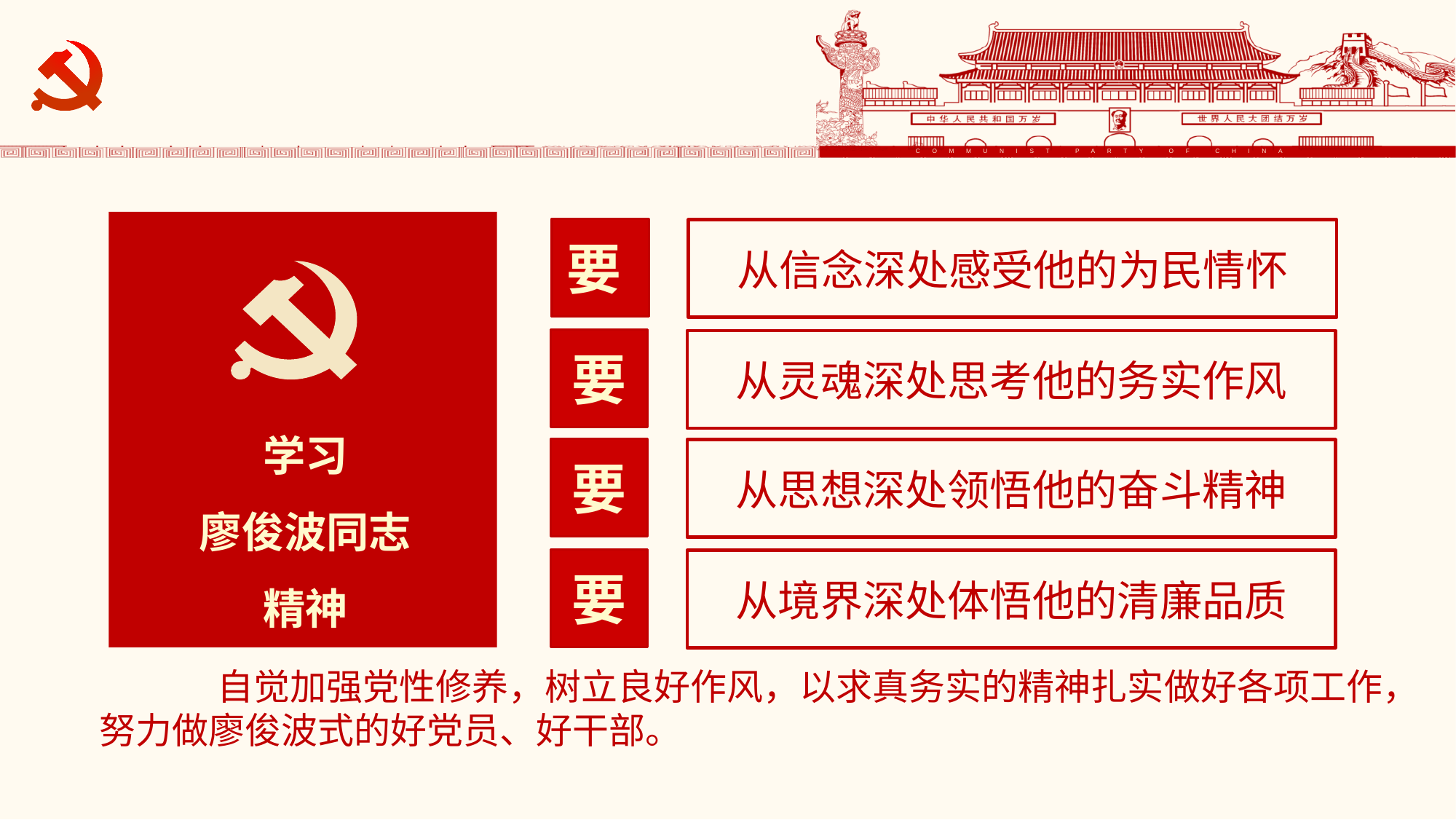

学习
廖俊波同志
精神
要
从信念深处感受他的为民情怀
要
从灵魂深处思考他的务实作风
要
从思想深处领悟他的奋斗精神
要
从境界深处体悟他的清廉品质
      自觉加强党性修养，树立良好作风，以求真务实的精神扎实做好各项工作，
努力做廖俊波式的好党员、好干部。